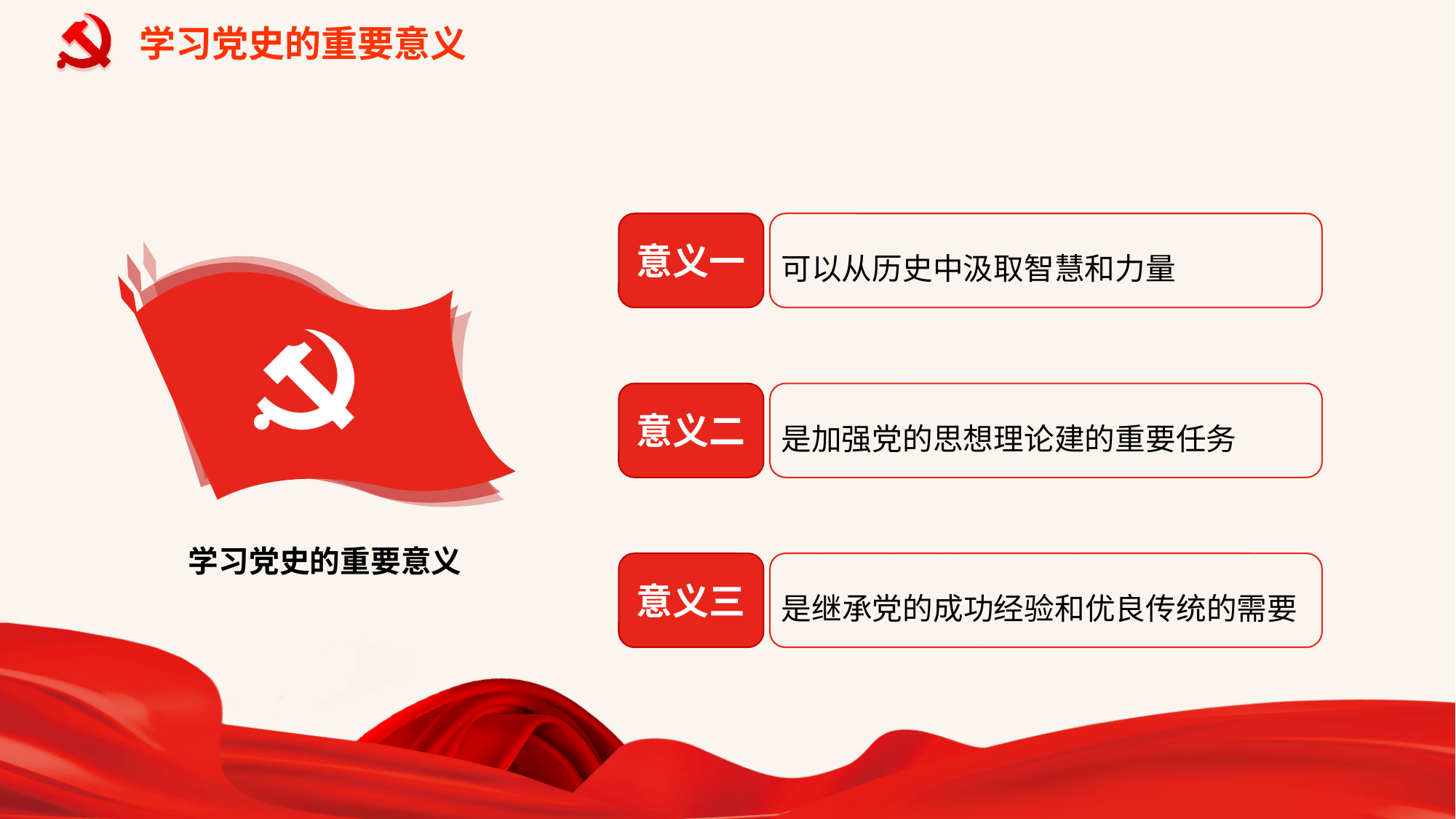

# 学习党史的重要意义

意义一

可以从历史中汲取智慧和力量

意义二

是加强党的思想理论建的重要任务
学习党史的重要意义

意义三

是继承党的成功经验和优良传统的需要